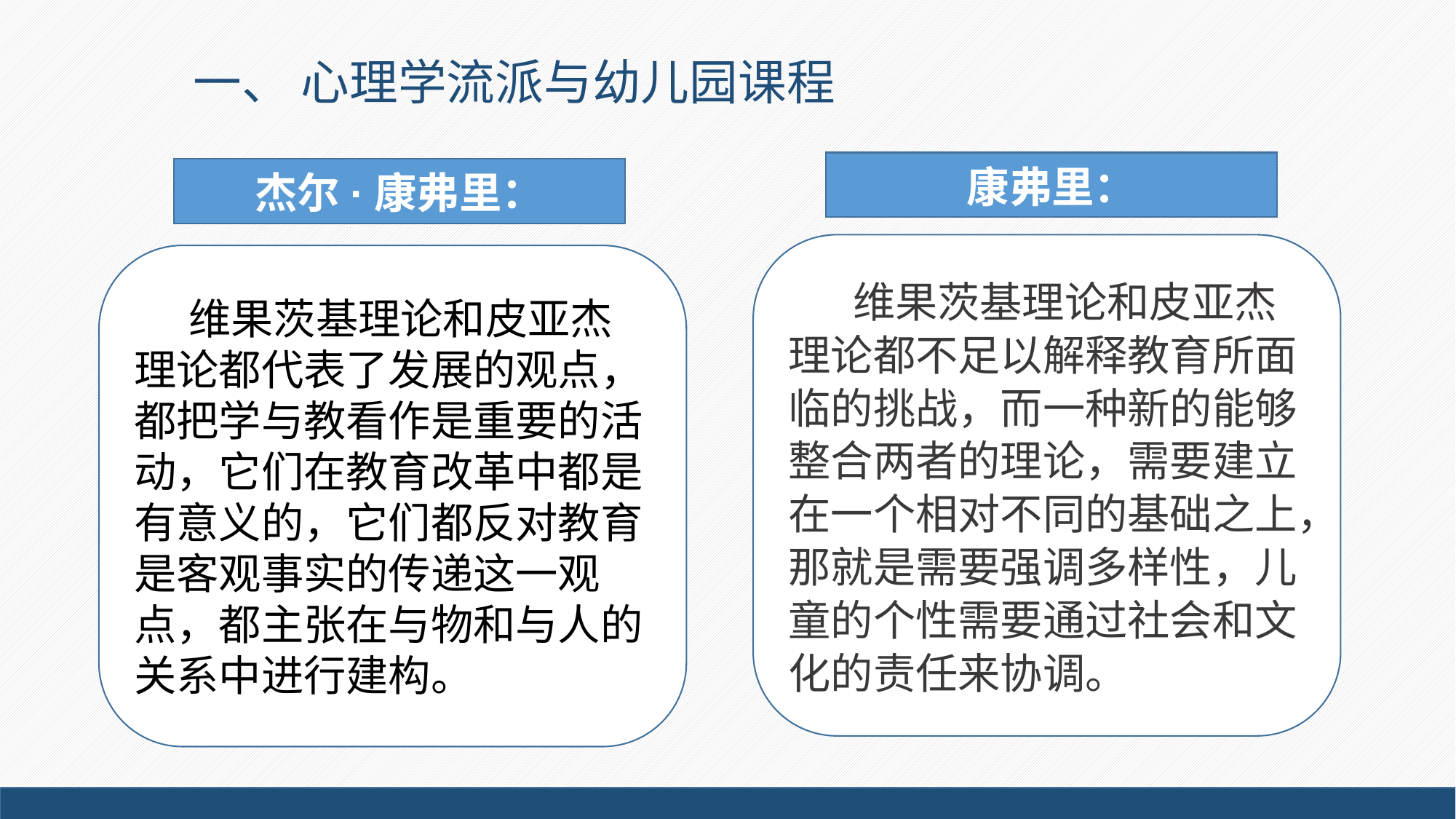

# 一、 心理学流派与幼儿园课程
康弗里：
杰尔·康弗里：
维果茨基理论和皮亚杰理论都不足以解释教育所面临的挑战，而一种新的能够整合两者的理论，需要建立在一个相对不同的基础之上，那就是需要强调多样性，儿童的个性需要通过社会和文化的责任来协调。
维果茨基理论和皮亚杰理论都代表了发展的观点，都把学与教看作是重要的活动，它们在教育改革中都是有意义的，它们都反对教育是客观事实的传递这一观点，都主张在与物和与人的关系中进行建构。